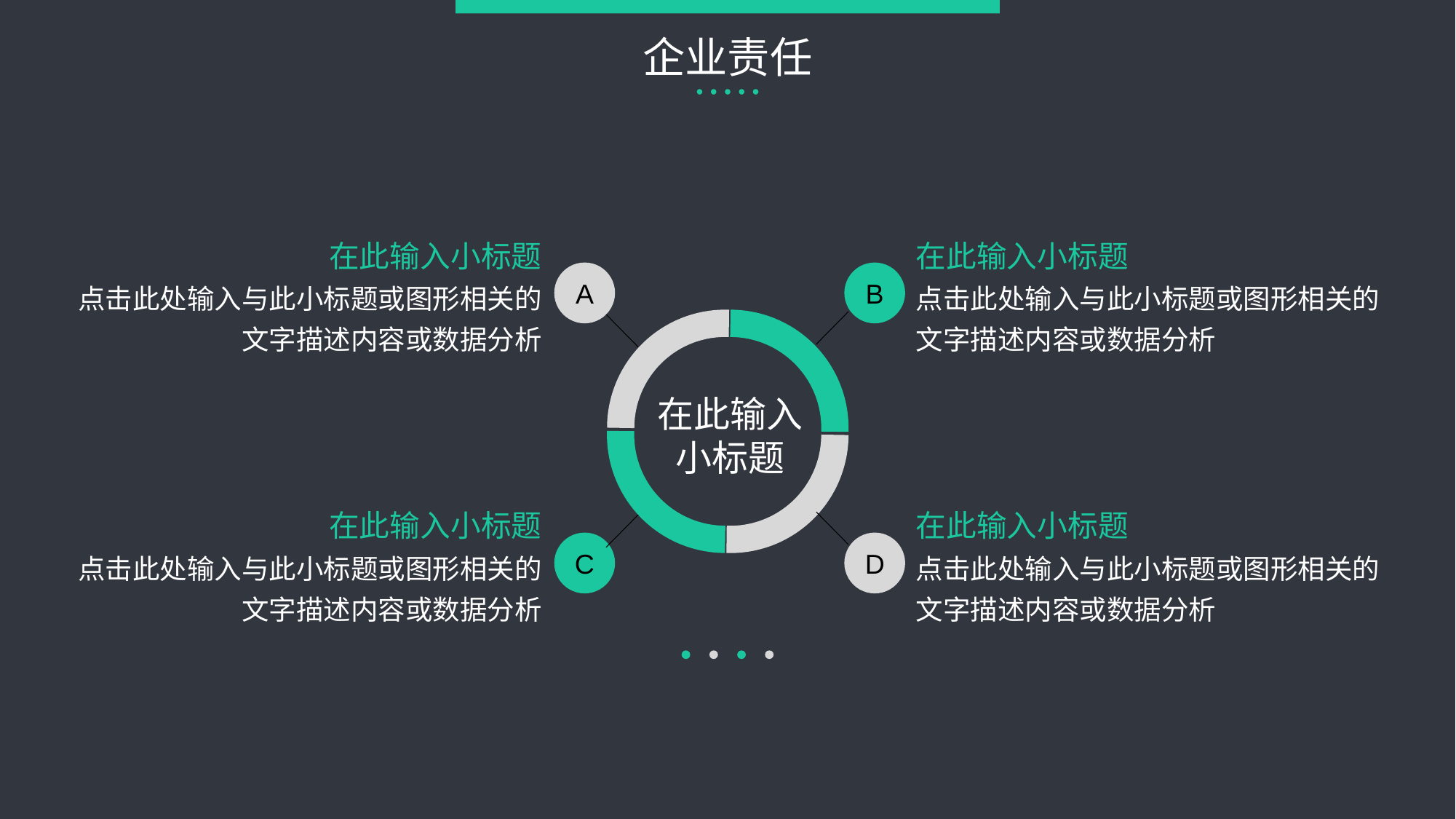

# 企业责任
在此输入小标题
点击此处输入与此小标题或图形相关的文字描述内容或数据分析
在此输入小标题
点击此处输入与此小标题或图形相关的文字描述内容或数据分析
A
B

在此输入小标题
在此输入小标题
点击此处输入与此小标题或图形相关的文字描述内容或数据分析
在此输入小标题
点击此处输入与此小标题或图形相关的文字描述内容或数据分析
C
D